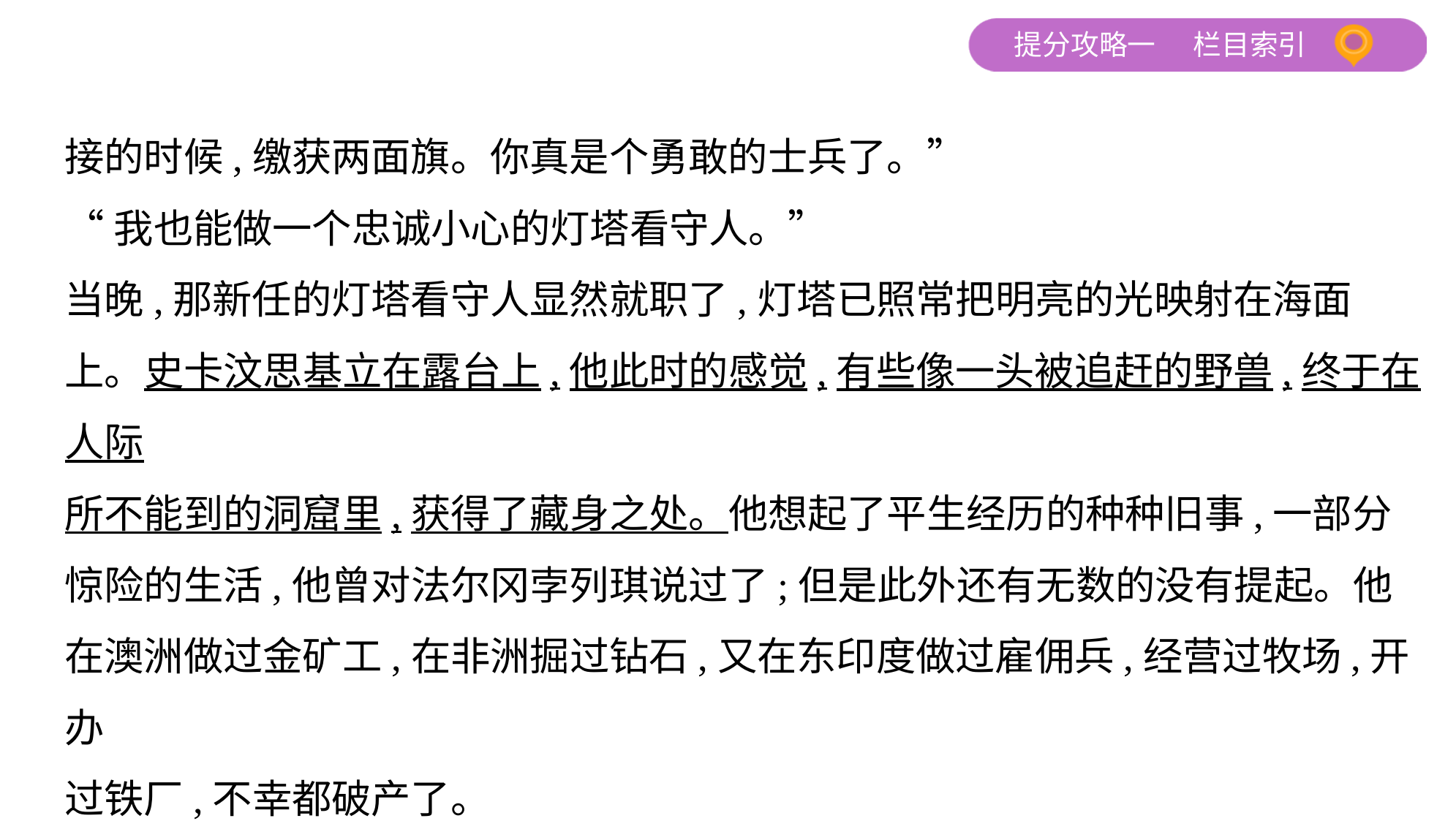

接的时候,缴获两面旗。你真是个勇敢的士兵了。”
“我也能做一个忠诚小心的灯塔看守人。”
当晚,那新任的灯塔看守人显然就职了,灯塔已照常把明亮的光映射在海面上。史卡汶思基立在露台上,他此时的感觉,有些像一头被追赶的野兽,终于在人际
所不能到的洞窟里,获得了藏身之处。他想起了平生经历的种种旧事,一部分
惊险的生活,他曾对法尔冈孛列琪说过了;但是此外还有无数的没有提起。他
在澳洲做过金矿工,在非洲掘过钻石,又在东印度做过雇佣兵,经营过牧场,开办
过铁厂,不幸都破产了。
在他看来,冥冥之中有一只巨大而仇怨的手,在到处跟着他。但是史卡汶思基